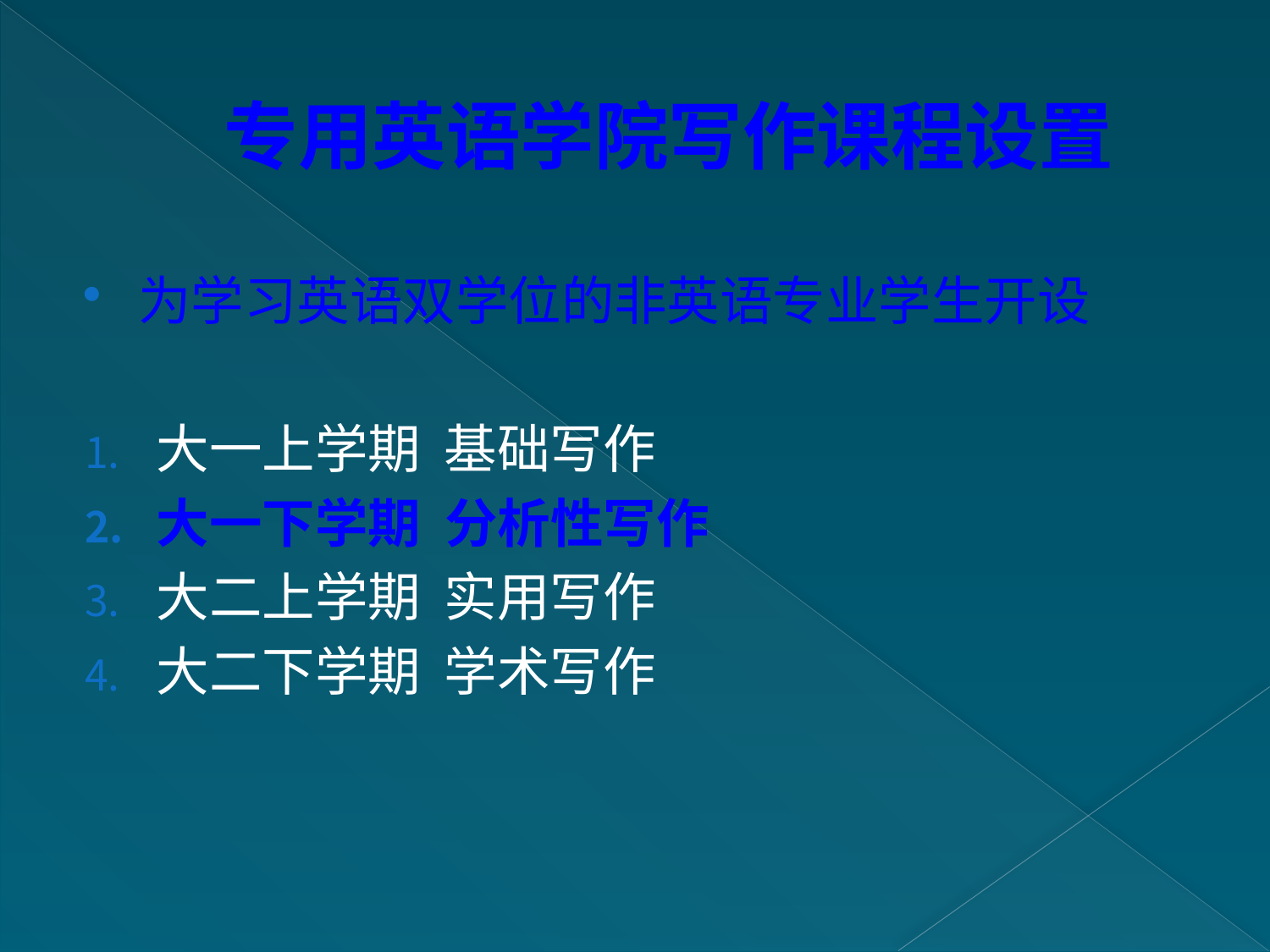

# 专用英语学院写作课程设置
为学习英语双学位的非英语专业学生开设

大一上学期  基础写作
大一下学期  分析性写作
大二上学期  实用写作
大二下学期  学术写作